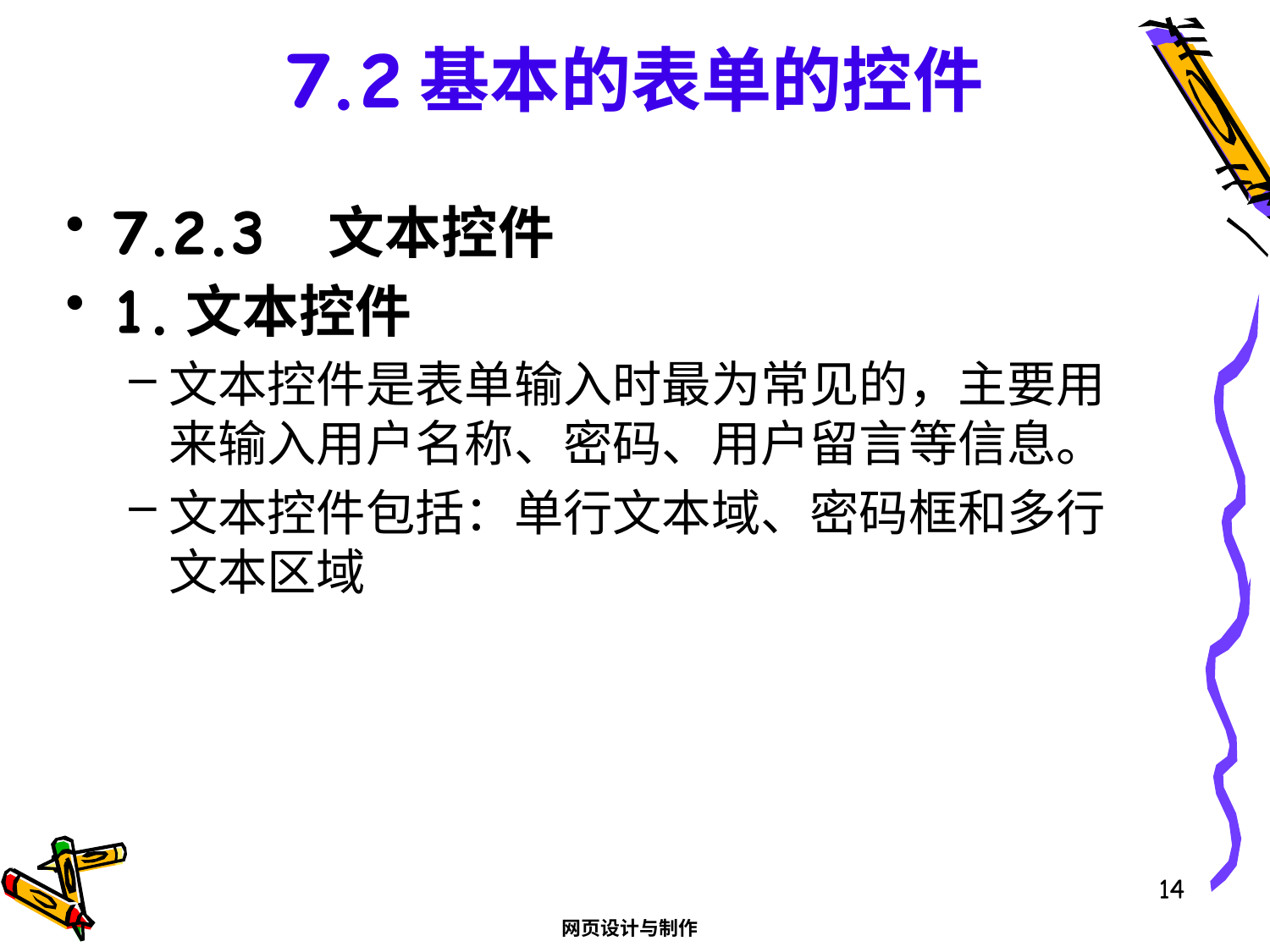

# 7.2基本的表单的控件
7.2.3  文本控件
1.文本控件
文本控件是表单输入时最为常见的，主要用来输入用户名称、密码、用户留言等信息。
文本控件包括：单行文本域、密码框和多行文本区域
14
网页设计与制作